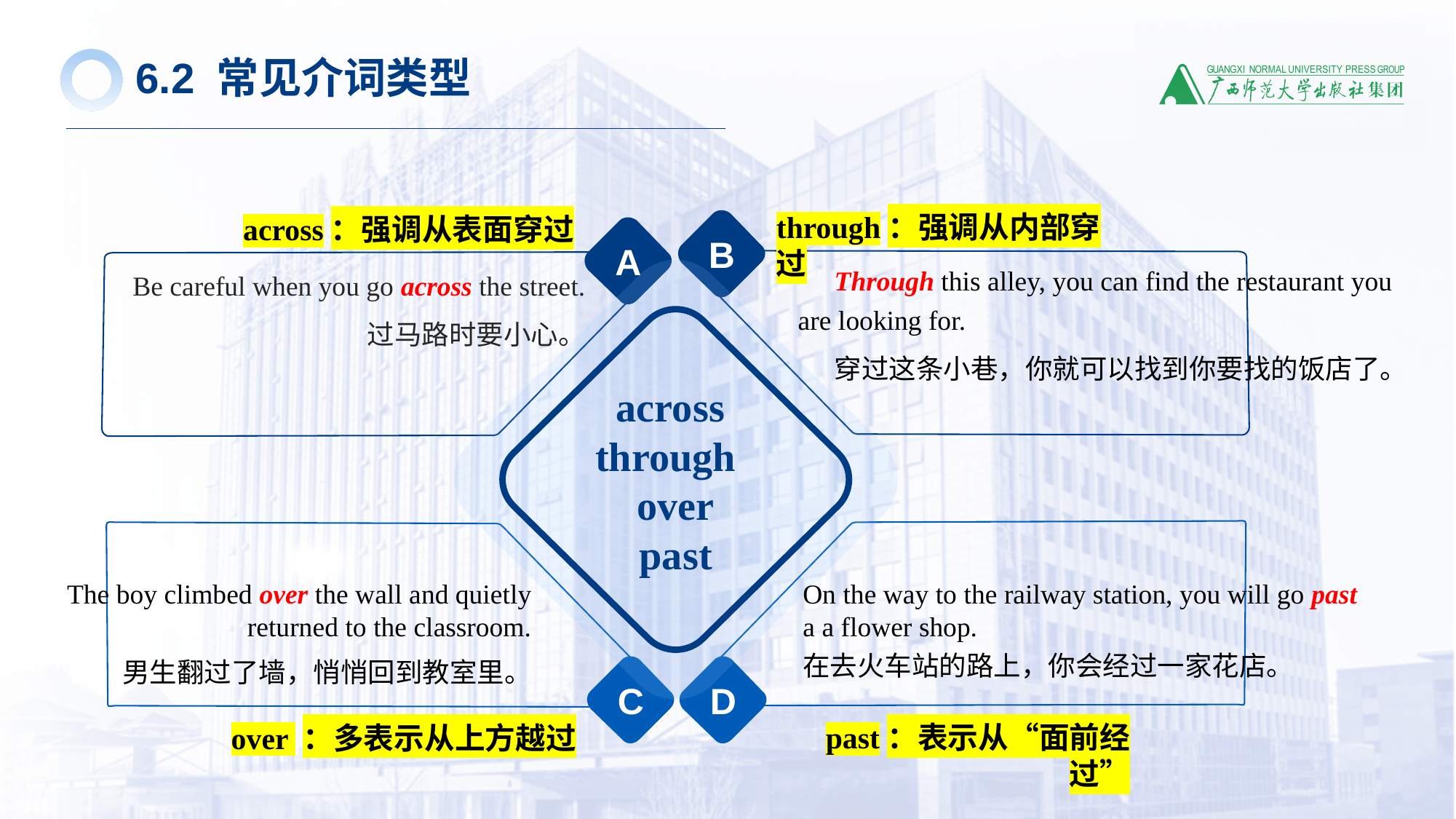

6.2 常见介词类型

through：强调从内部穿过
across：强调从表面穿过
 B
A
Be careful when you go across the street.
过马路时要小心。

Through this alley, you can find the restaurant you are looking for.
穿过这条小巷，你就可以找到你要找的饭店了。

across  through
over
past

The boy climbed over the wall and quietly returned to the classroom.

男生翻过了墙，悄悄回到教室里。
On the way to the railway station, you will go past a a flower shop.

在去火车站的路上，你会经过一家花店。
C
D
over ：多表示从上方越过
past：表示从“面前经过”